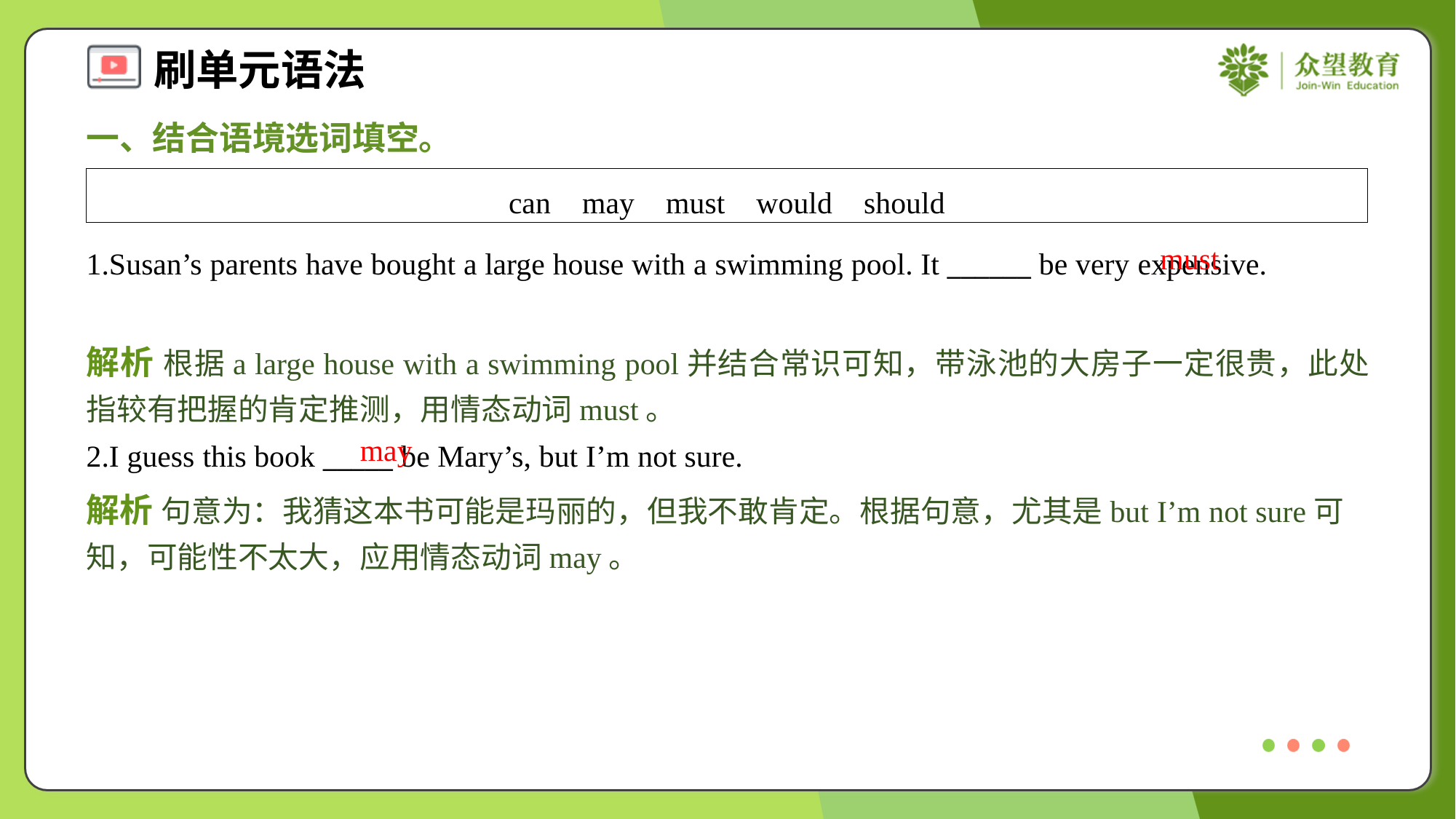

一、结合语境选词填空。
| can may must would should |
| --- |
must
1.Susan’s parents have bought a large house with a swimming pool. It ______ be very expensive.
解析 根据a large house with a swimming pool并结合常识可知，带泳池的大房子一定很贵，此处指较有把握的肯定推测，用情态动词must。
may
2.I guess this book _____ be Mary’s, but I’m not sure.
解析 句意为：我猜这本书可能是玛丽的，但我不敢肯定。根据句意，尤其是but I’m not sure可知，可能性不太大，应用情态动词may。